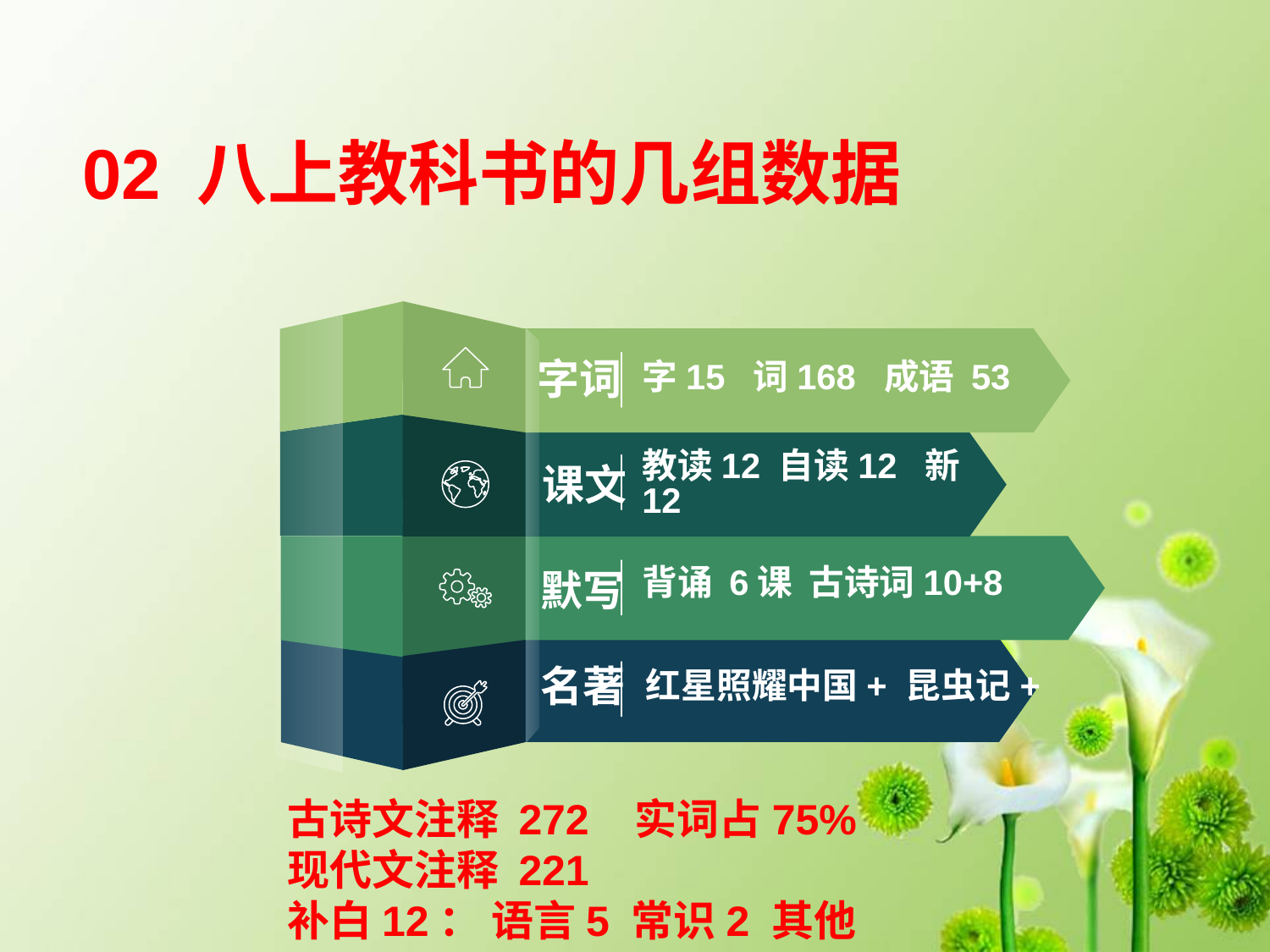

02 八上教科书的几组数据

字15  词168  成语 53
字词

课文
教读12 自读12  新12

背诵 6课  古诗词10+8
默写

红星照耀中国+ 昆虫记+
名著

古诗文注释 272   实词占75%
现代文注释 221
补白12： 语言5 常识2 其他5